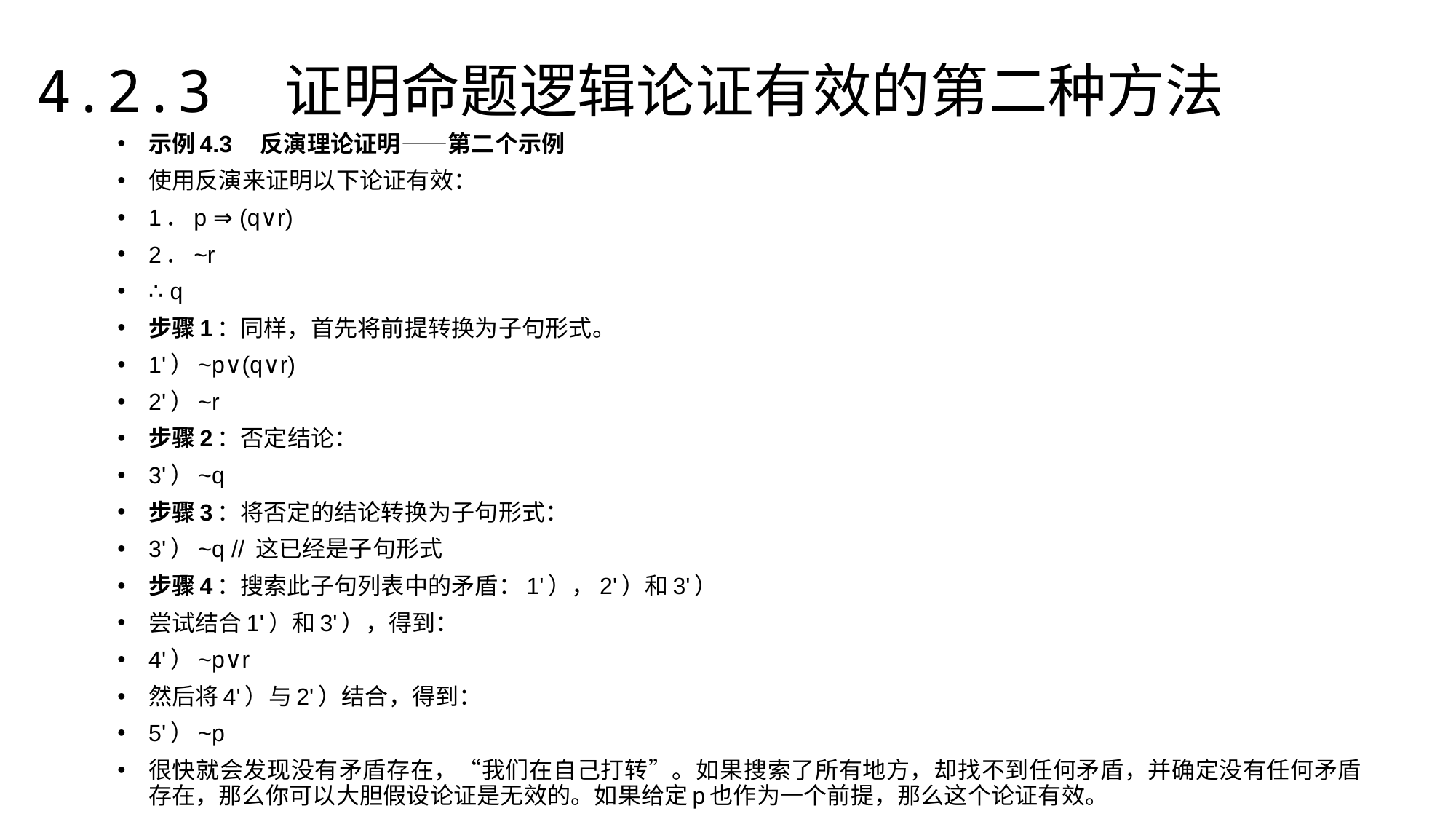

4.2.3　证明命题逻辑论证有效的第二种方法
示例4.3　反演理论证明——第二个示例
使用反演来证明以下论证有效：
1．p ⇒ (q∨r)
2．~r
∴ q
步骤1：同样，首先将前提转换为子句形式。
1'）~p∨(q∨r)
2'）~r
步骤2：否定结论：
3'）~q
步骤3：将否定的结论转换为子句形式：
3'）~q // 这已经是子句形式
步骤4：搜索此子句列表中的矛盾：1'），2'）和3'）
尝试结合1'）和3'），得到：
4'）~p∨r
然后将4'）与2'）结合，得到：
5'）~p
很快就会发现没有矛盾存在，“我们在自己打转”。如果搜索了所有地方，却找不到任何矛盾，并确定没有任何矛盾存在，那么你可以大胆假设论证是无效的。如果给定p也作为一个前提，那么这个论证有效。